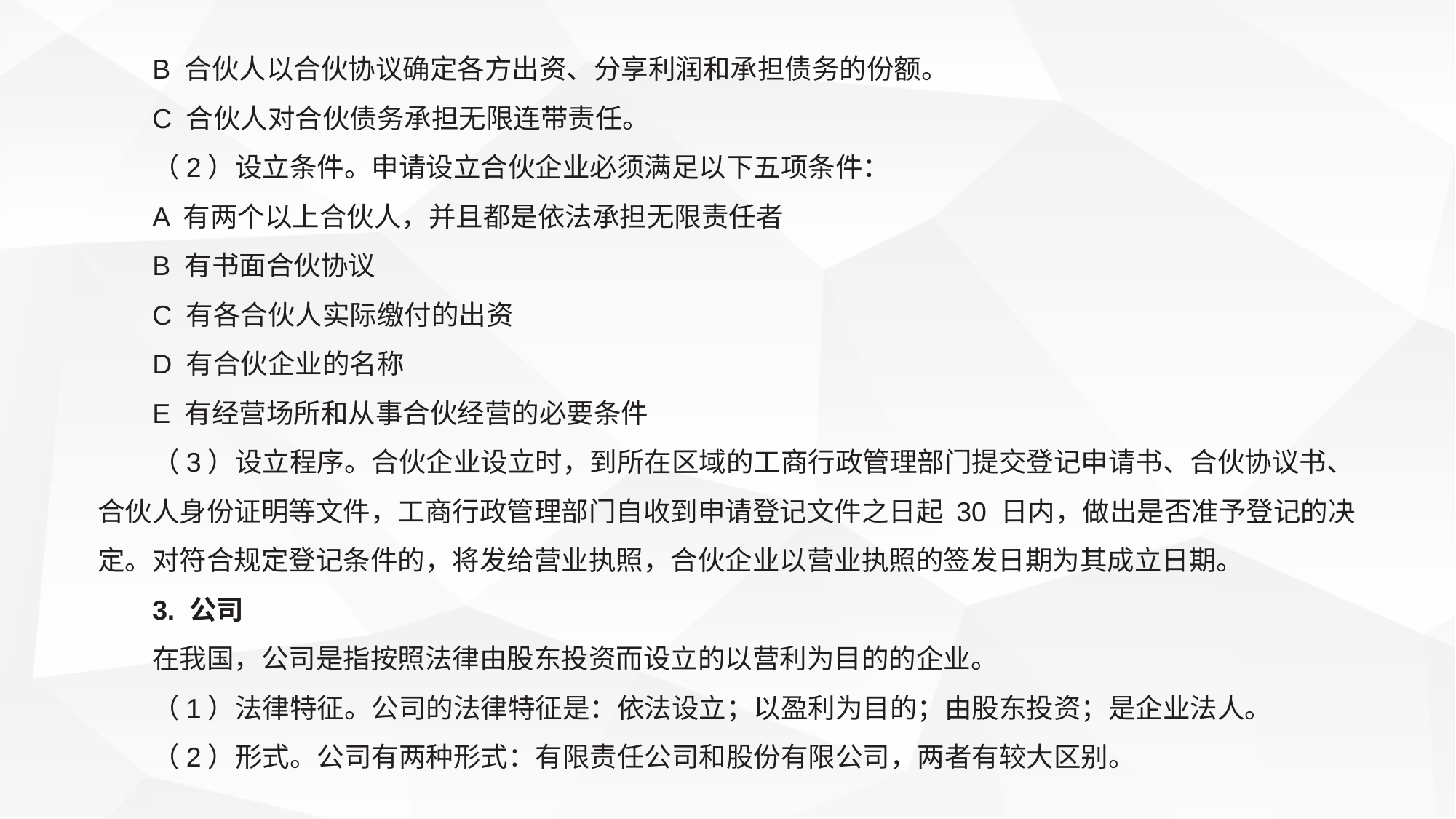

B 合伙人以合伙协议确定各方出资、分享利润和承担债务的份额。
C 合伙人对合伙债务承担无限连带责任。
（2）设立条件。申请设立合伙企业必须满足以下五项条件：
A 有两个以上合伙人，并且都是依法承担无限责任者
B 有书面合伙协议
C 有各合伙人实际缴付的出资
D 有合伙企业的名称
E 有经营场所和从事合伙经营的必要条件
（3）设立程序。合伙企业设立时，到所在区域的工商行政管理部门提交登记申请书、合伙协议书、合伙人身份证明等文件，工商行政管理部门自收到申请登记文件之日起 30 日内，做出是否准予登记的决定。对符合规定登记条件的，将发给营业执照，合伙企业以营业执照的签发日期为其成立日期。
3. 公司
在我国，公司是指按照法律由股东投资而设立的以营利为目的的企业。
（1）法律特征。公司的法律特征是：依法设立；以盈利为目的；由股东投资；是企业法人。
（2）形式。公司有两种形式：有限责任公司和股份有限公司，两者有较大区别。